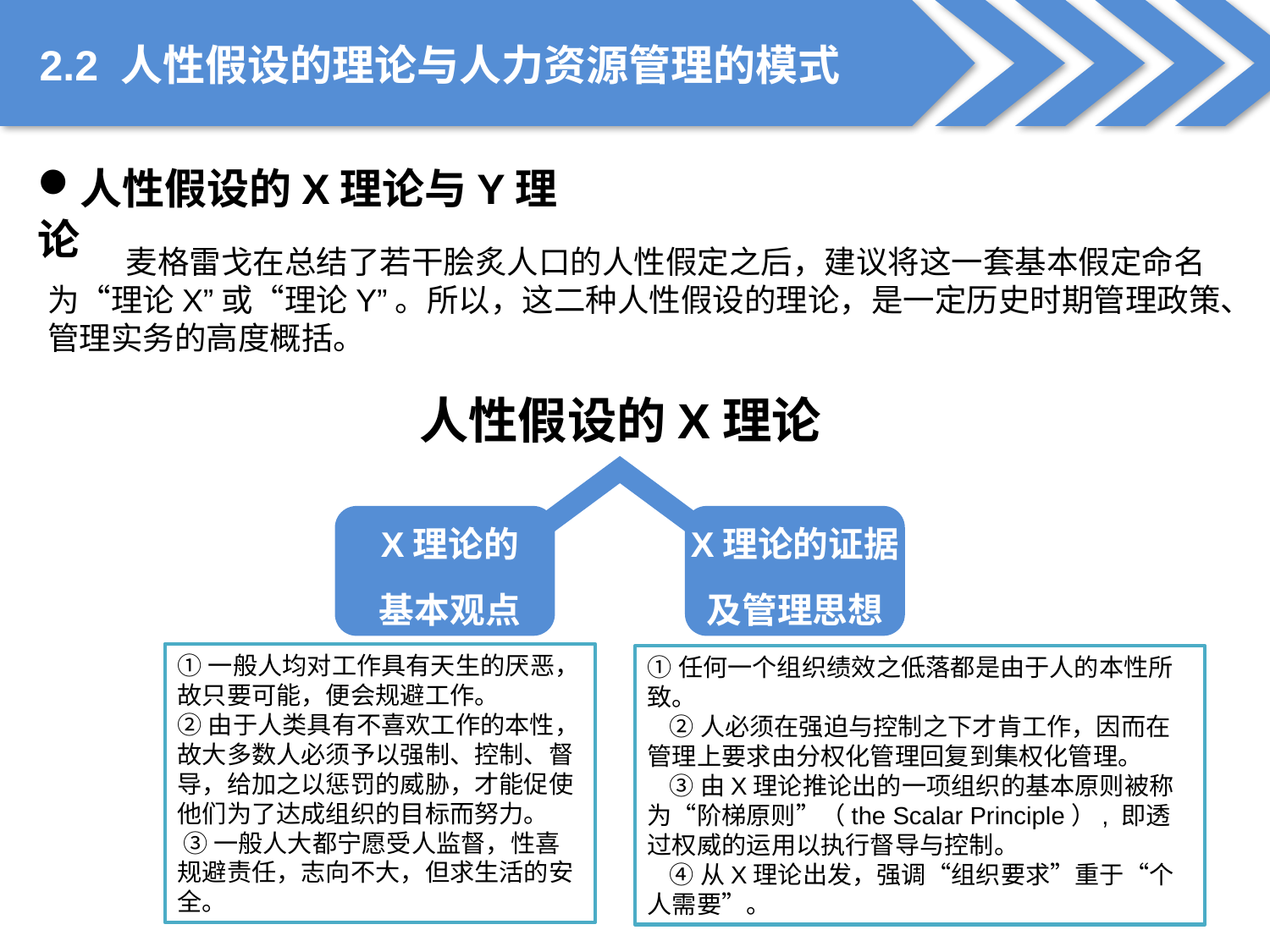

2.2 人性假设的理论与人力资源管理的模式
人性假设的X理论与Y理论
 麦格雷戈在总结了若干脍炙人口的人性假定之后，建议将这一套基本假定命名为“理论X”或“理论Y”。所以，这二种人性假设的理论，是一定历史时期管理政策、管理实务的高度概括。
人性假设的X理论

X理论的

基本观点

X理论的证据

及管理思想
①一般人均对工作具有天生的厌恶，故只要可能，便会规避工作。
②由于人类具有不喜欢工作的本性，故大多数人必须予以强制、控制、督导，给加之以惩罚的威胁，才能促使他们为了达成组织的目标而努力。
 ③一般人大都宁愿受人监督，性喜规避责任，志向不大，但求生活的安全。
①任何一个组织绩效之低落都是由于人的本性所致。
    ②人必须在强迫与控制之下才肯工作，因而在管理上要求由分权化管理回复到集权化管理。
    ③由X理论推论出的一项组织的基本原则被称为“阶梯原则”（the Scalar Principle）, 即透过权威的运用以执行督导与控制。
    ④从X理论出发，强调“组织要求”重于“个人需要”。